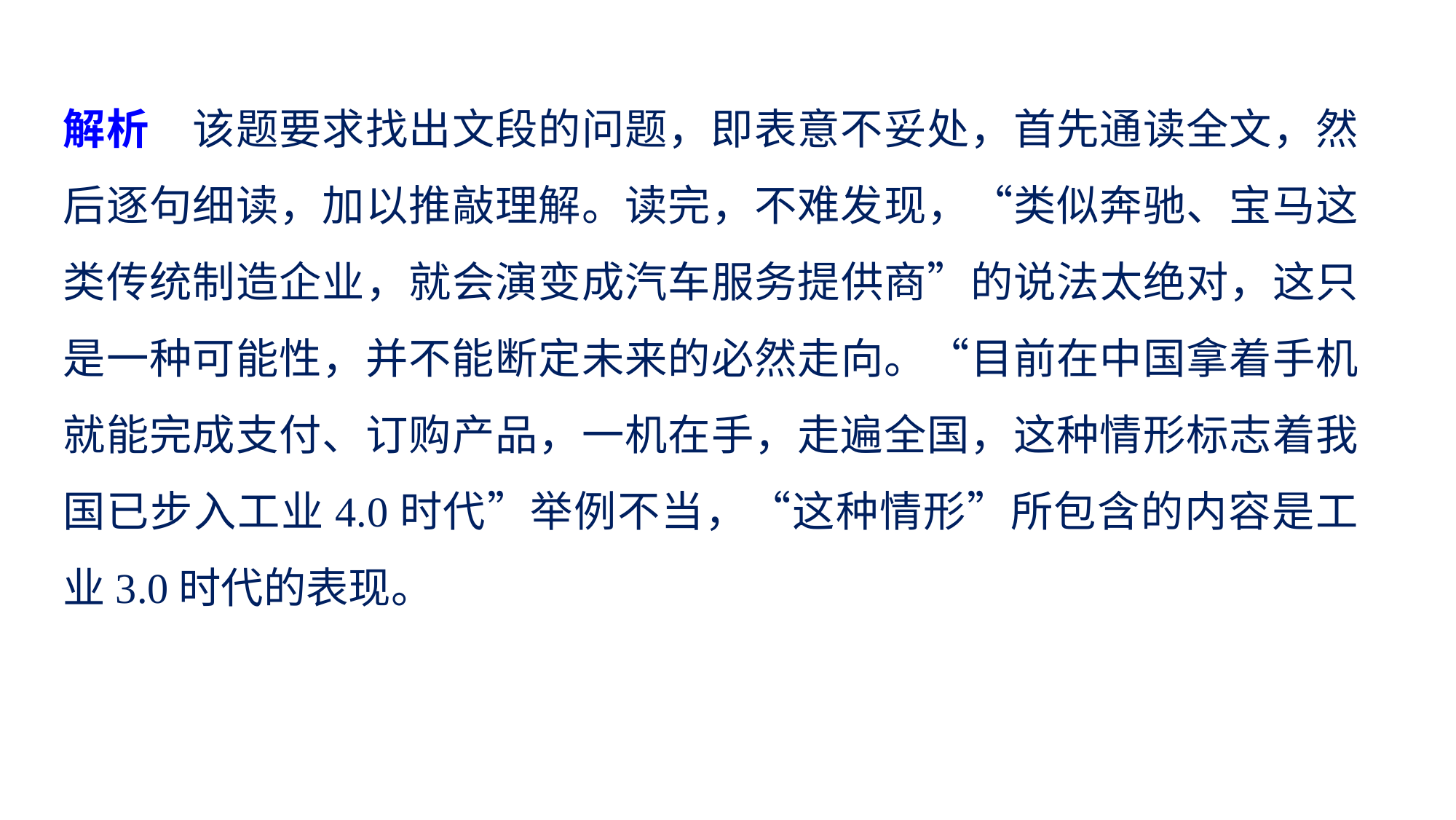

解析　该题要求找出文段的问题，即表意不妥处，首先通读全文，然后逐句细读，加以推敲理解。读完，不难发现，“类似奔驰、宝马这类传统制造企业，就会演变成汽车服务提供商”的说法太绝对，这只是一种可能性，并不能断定未来的必然走向。“目前在中国拿着手机就能完成支付、订购产品，一机在手，走遍全国，这种情形标志着我国已步入工业4.0时代”举例不当，“这种情形”所包含的内容是工业3.0时代的表现。